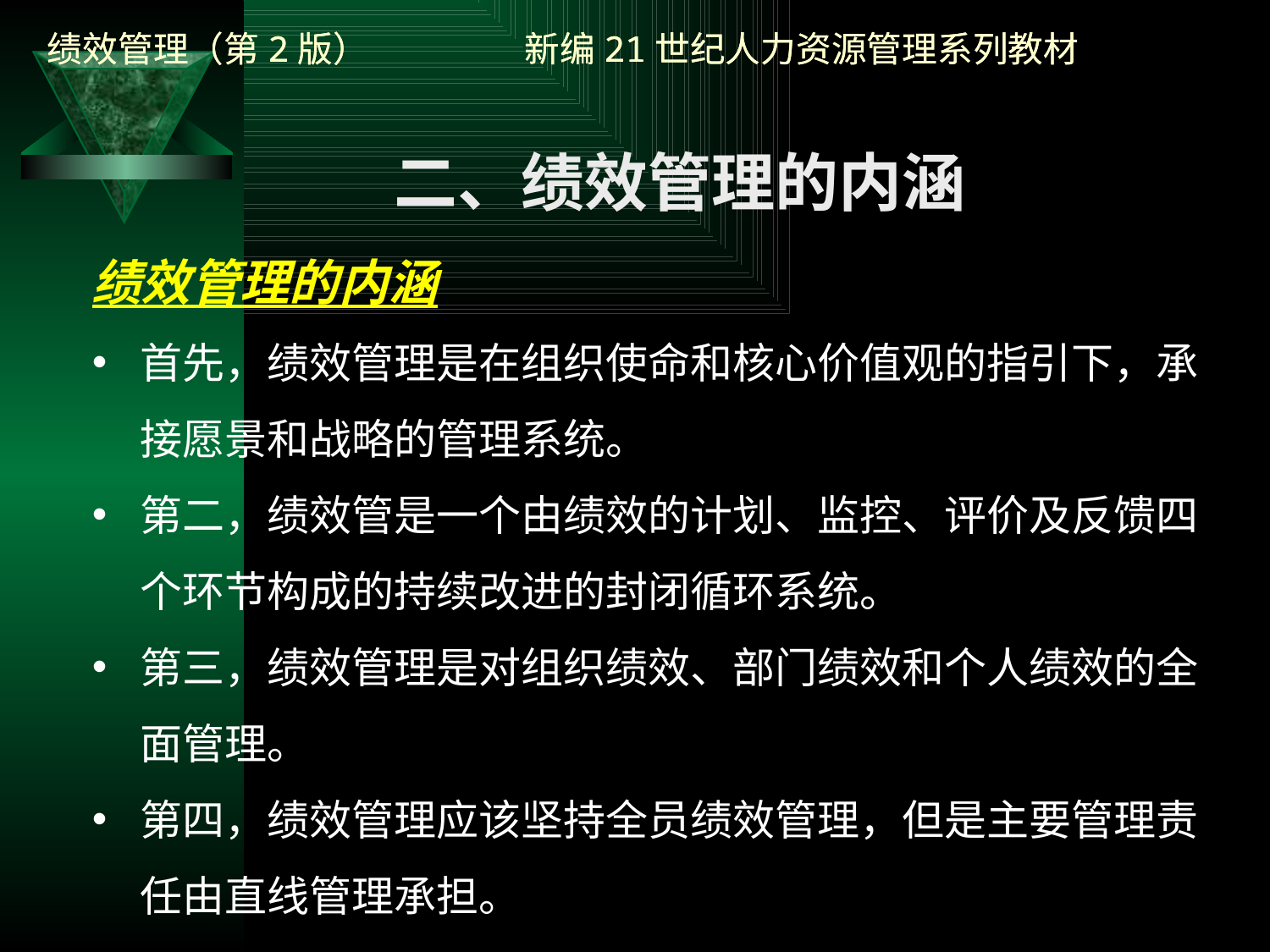

二、绩效管理的内涵
绩效管理的内涵
首先，绩效管理是在组织使命和核心价值观的指引下，承接愿景和战略的管理系统。
第二，绩效管是一个由绩效的计划、监控、评价及反馈四个环节构成的持续改进的封闭循环系统。
第三，绩效管理是对组织绩效、部门绩效和个人绩效的全面管理。
第四，绩效管理应该坚持全员绩效管理，但是主要管理责任由直线管理承担。